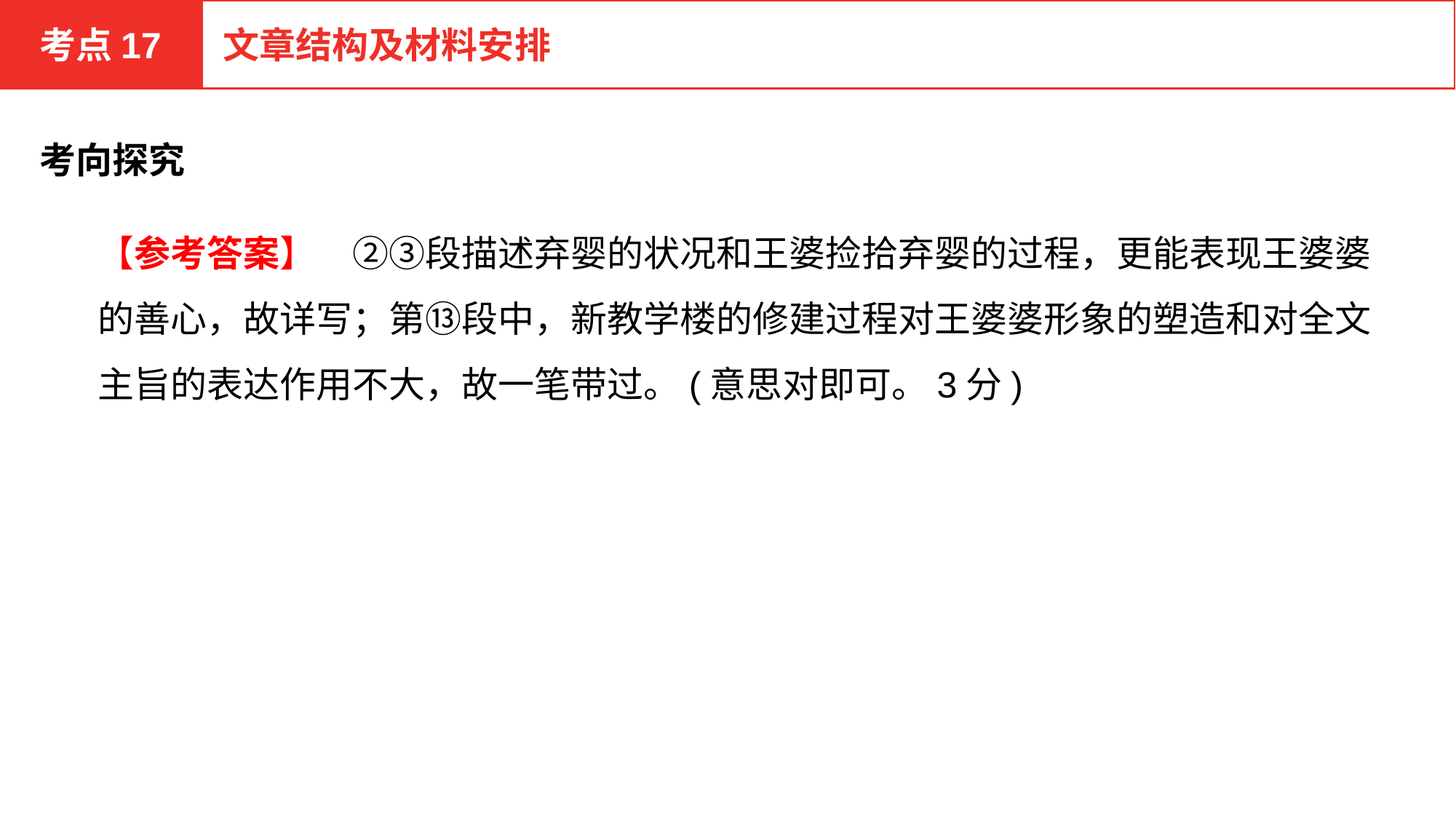

考点17
文章结构及材料安排
考向探究

【参考答案】　②③段描述弃婴的状况和王婆捡拾弃婴的过程，更能表现王婆婆的善心，故详写；第⑬段中，新教学楼的修建过程对王婆婆形象的塑造和对全文主旨的表达作用不大，故一笔带过。(意思对即可。3分)